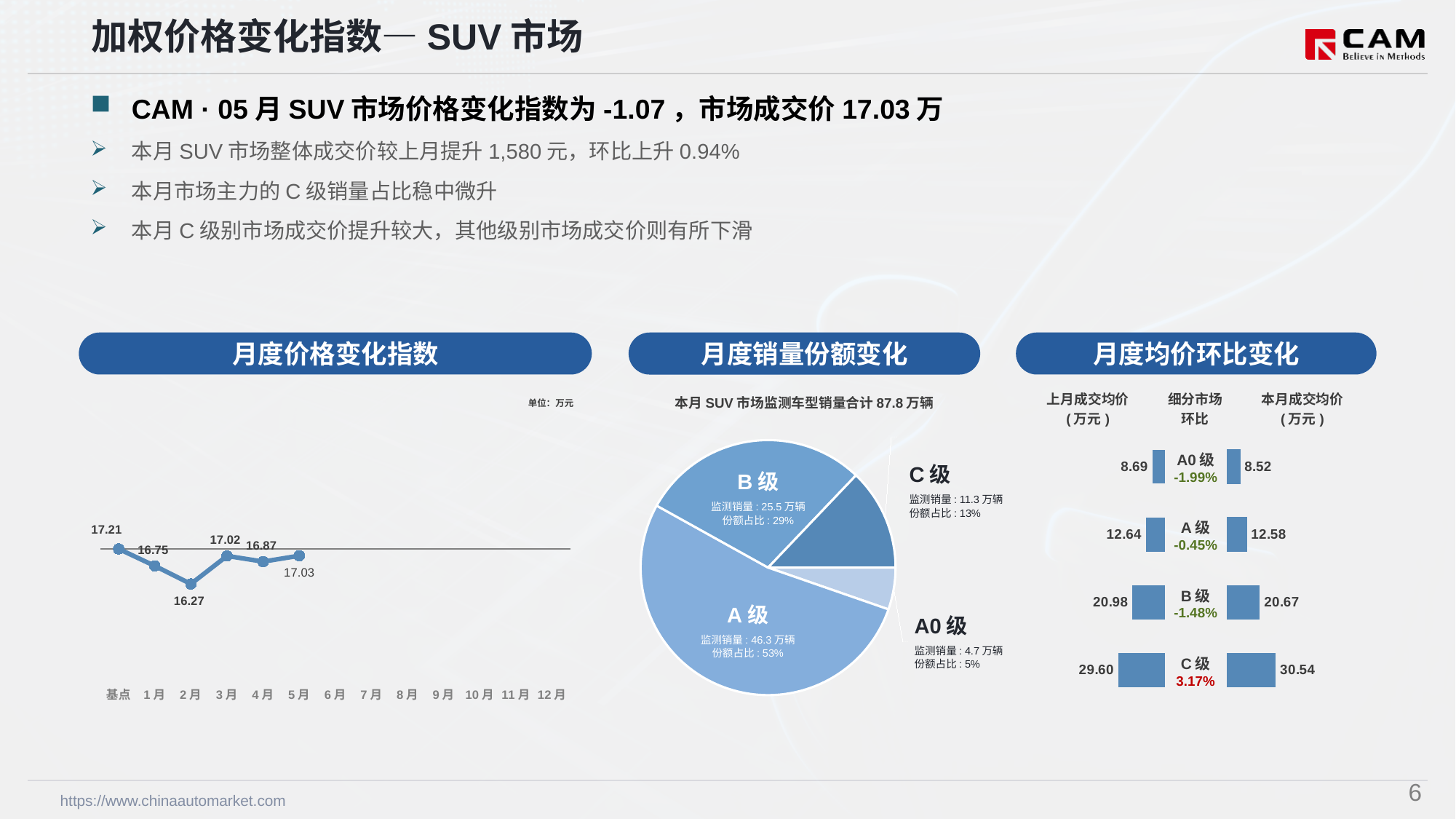

加权价格变化指数—SUV市场
CAM · 05月SUV市场价格变化指数为-1.07，市场成交价17.03万
本月SUV市场整体成交价较上月提升1,580元，环比上升0.94%
本月市场主力的C级销量占比稳中微升
本月C级别市场成交价提升较大，其他级别市场成交价则有所下滑
月度价格变化指数

月度均价环比变化

月度销量份额变化

本月SUV市场监测车型销量合计87.8万辆

### Chart

| Category | 细分市场 |
|---|---|
| A0级 | 46659.0 |
| A级 | 463319.0 |
| B级 | 255019.0 |
| C级 | 113121.0 |
C级
监测销量: 11.3万辆
份额占比: 13%
B级
监测销量: 26.0万辆
份额占比: 34%
B级
监测销量: 25.5万辆
份额占比: 29%
A级
监测销量: 38.8万辆
份额占比: 50%
A级
监测销量: 46.3万辆
份额占比: 53%
A0级
监测销量: 4.7万辆
份额占比: 5%

### Chart

| Category | Y2024 |
|---|---|
| 基点 | 0.0 |
| 1月 | -2.66 |
| 2月 | -5.48 |
| 3月 | -1.1 |
| 4月 | -1.99 |
| 5月 | -1.07 |
| 6月 | None |
| 7月 | None |
| 8月 | None |
| 9月 | None |
| 10月 | None |
| 11月 | None |
| 12月 | None |
| 上月成交均价 (万元) | 细分市场 环比 | 本月成交均价 (万元) |
| --- | --- | --- |
单位：万元
| A0级 -1.99% |
| --- |
| A级 -0.45% |
| B级 -1.48% |
| C级 3.17% |

### Chart

| Category | 成交均价 |
|---|---|
| A0 | 8.69 |
| A | 12.64 |
| B | 20.98 |
| C | 29.6 |

### Chart

| Category | 金额 |
|---|---|
| A0 | 8.52 |
| A | 12.58 |
| B | 20.67 |
| C | 30.54 |
6